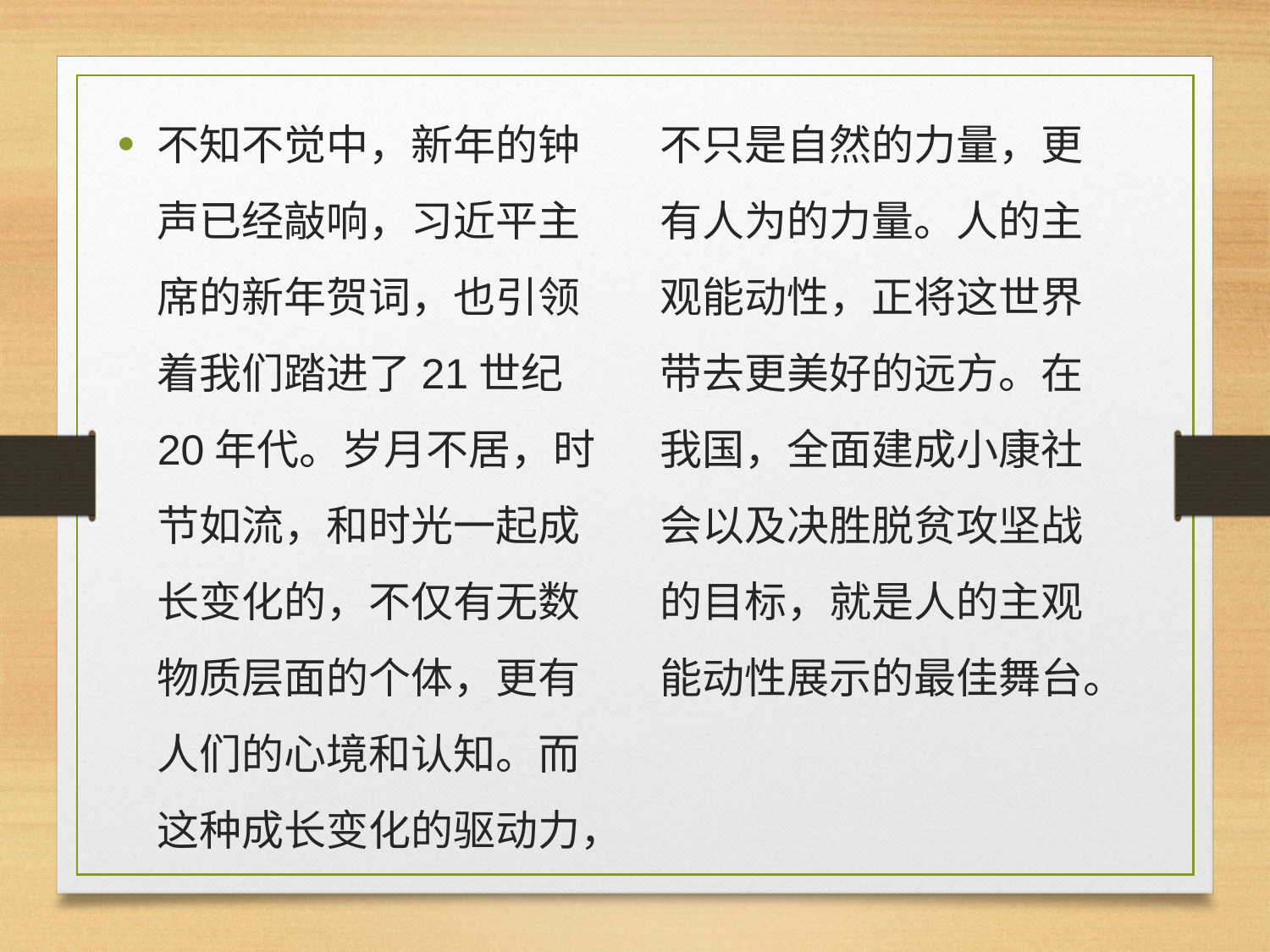

不知不觉中，新年的钟声已经敲响，习近平主席的新年贺词，也引领着我们踏进了21世纪20年代。岁月不居，时节如流，和时光一起成长变化的，不仅有无数物质层面的个体，更有人们的心境和认知。而这种成长变化的驱动力，不只是自然的力量，更有人为的力量。人的主观能动性，正将这世界带去更美好的远方。在我国，全面建成小康社会以及决胜脱贫攻坚战的目标，就是人的主观能动性展示的最佳舞台。